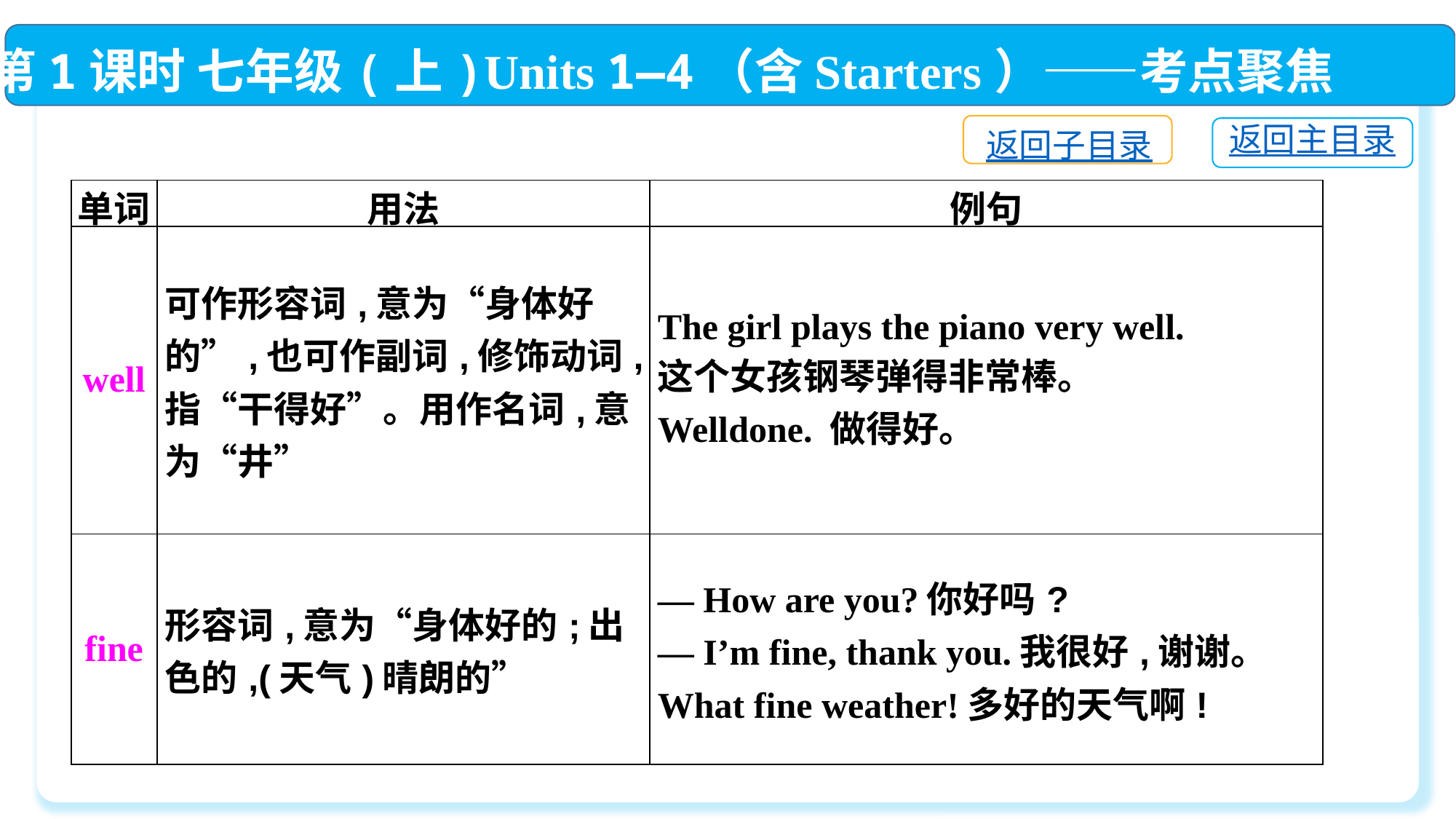

第1课时 七年级(上)Units 1—4（含Starters）——考点聚焦

返回子目录
返回主目录
| 单词 | 用法 | 例句 |
| --- | --- | --- |
| well | 可作形容词,意为“身体好的”,也可作副词,修饰动词,指“干得好”。用作名词,意为“井” | The girl plays the piano very well. 这个女孩钢琴弹得非常棒。 Welldone. 做得好。 |
| fine | 形容词,意为“身体好的;出色的,(天气)晴朗的” | — How are you?你好吗? — I’m fine, thank you.我很好,谢谢。 What fine weather!多好的天气啊! |